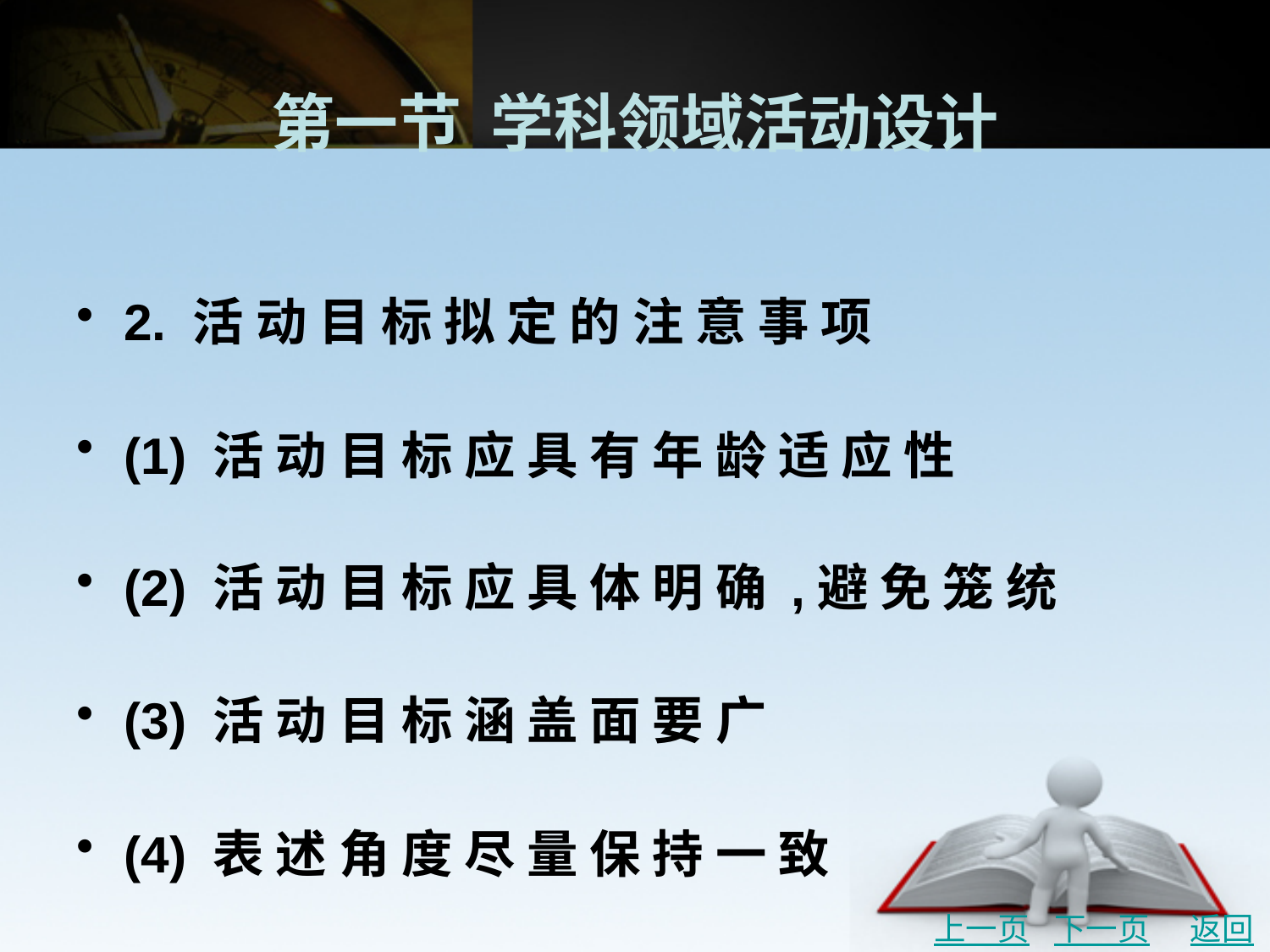

# 第一节  学科领域活动设计
2. 活 动 目 标 拟 定 的 注 意 事 项
(1) 活 动 目 标 应 具 有 年 龄 适 应 性
(2) 活 动 目 标 应 具 体 明 确 ,避 免 笼 统
(3) 活 动 目 标 涵 盖 面 要 广
(4) 表 述 角 度 尽 量 保 持 一 致
上一页
下一页
返回